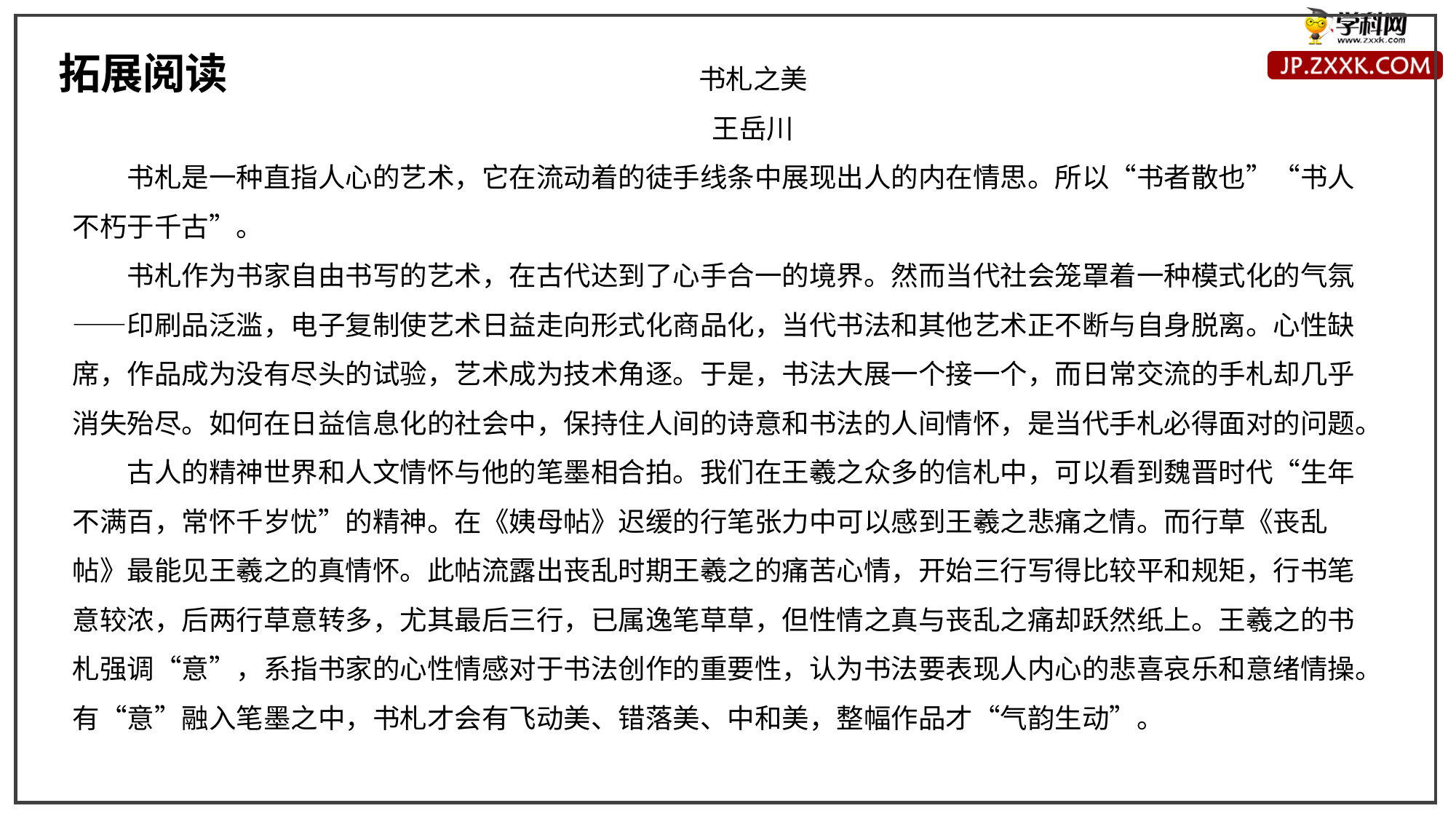

拓展阅读
书札之美
王岳川
书札是一种直指人心的艺术，它在流动着的徒手线条中展现出人的内在情思。所以“书者散也”“书人不朽于千古”。
书札作为书家自由书写的艺术，在古代达到了心手合一的境界。然而当代社会笼罩着一种模式化的气氛——印刷品泛滥，电子复制使艺术日益走向形式化商品化，当代书法和其他艺术正不断与自身脱离。心性缺席，作品成为没有尽头的试验，艺术成为技术角逐。于是，书法大展一个接一个，而日常交流的手札却几乎消失殆尽。如何在日益信息化的社会中，保持住人间的诗意和书法的人间情怀，是当代手札必得面对的问题。
古人的精神世界和人文情怀与他的笔墨相合拍。我们在王羲之众多的信札中，可以看到魏晋时代“生年不满百，常怀千岁忧”的精神。在《姨母帖》迟缓的行笔张力中可以感到王羲之悲痛之情。而行草《丧乱帖》最能见王羲之的真情怀。此帖流露出丧乱时期王羲之的痛苦心情，开始三行写得比较平和规矩，行书笔意较浓，后两行草意转多，尤其最后三行，已属逸笔草草，但性情之真与丧乱之痛却跃然纸上。王羲之的书札强调“意”，系指书家的心性情感对于书法创作的重要性，认为书法要表现人内心的悲喜哀乐和意绪情操。有“意”融入笔墨之中，书札才会有飞动美、错落美、中和美，整幅作品才“气韵生动”。